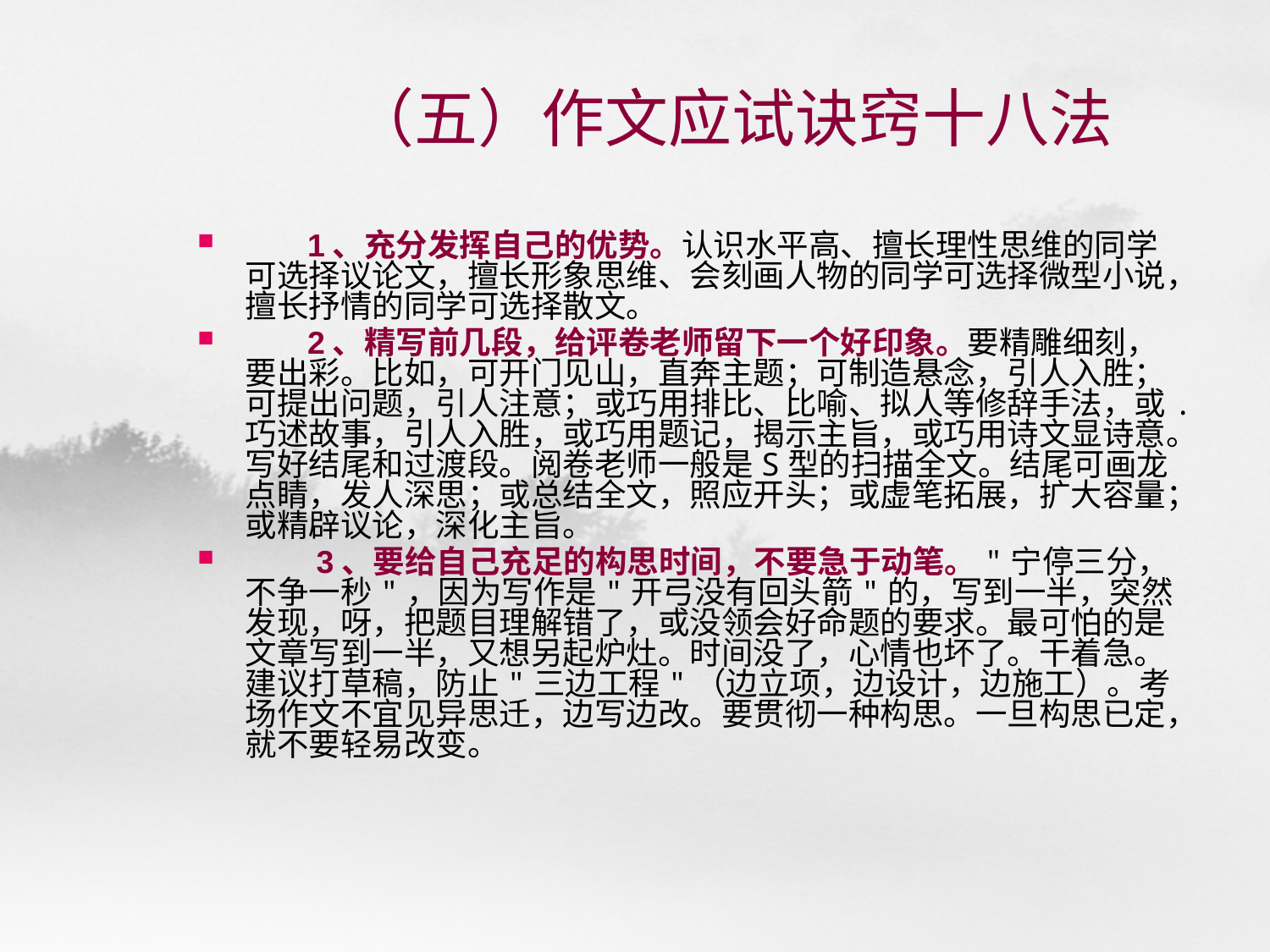

# （五）作文应试诀窍十八法
       1、充分发挥自己的优势。认识水平高、擅长理性思维的同学可选择议论文，擅长形象思维、会刻画人物的同学可选择微型小说，擅长抒情的同学可选择散文。
       2、精写前几段，给评卷老师留下一个好印象。要精雕细刻，要出彩。比如，可开门见山，直奔主题；可制造悬念，引人入胜；可提出问题，引人注意；或巧用排比、比喻、拟人等修辞手法，或.巧述故事，引人入胜，或巧用题记，揭示主旨，或巧用诗文显诗意。写好结尾和过渡段。阅卷老师一般是S型的扫描全文。结尾可画龙点睛，发人深思；或总结全文，照应开头；或虚笔拓展，扩大容量；或精辟议论，深化主旨。
        3、要给自己充足的构思时间，不要急于动笔。"宁停三分，不争一秒"，因为写作是"开弓没有回头箭"的，写到一半，突然发现，呀，把题目理解错了，或没领会好命题的要求。最可怕的是文章写到一半，又想另起炉灶。时间没了，心情也坏了。干着急。建议打草稿，防止"三边工程"（边立项，边设计，边施工）。考场作文不宜见异思迁，边写边改。要贯彻一种构思。一旦构思已定，就不要轻易改变。